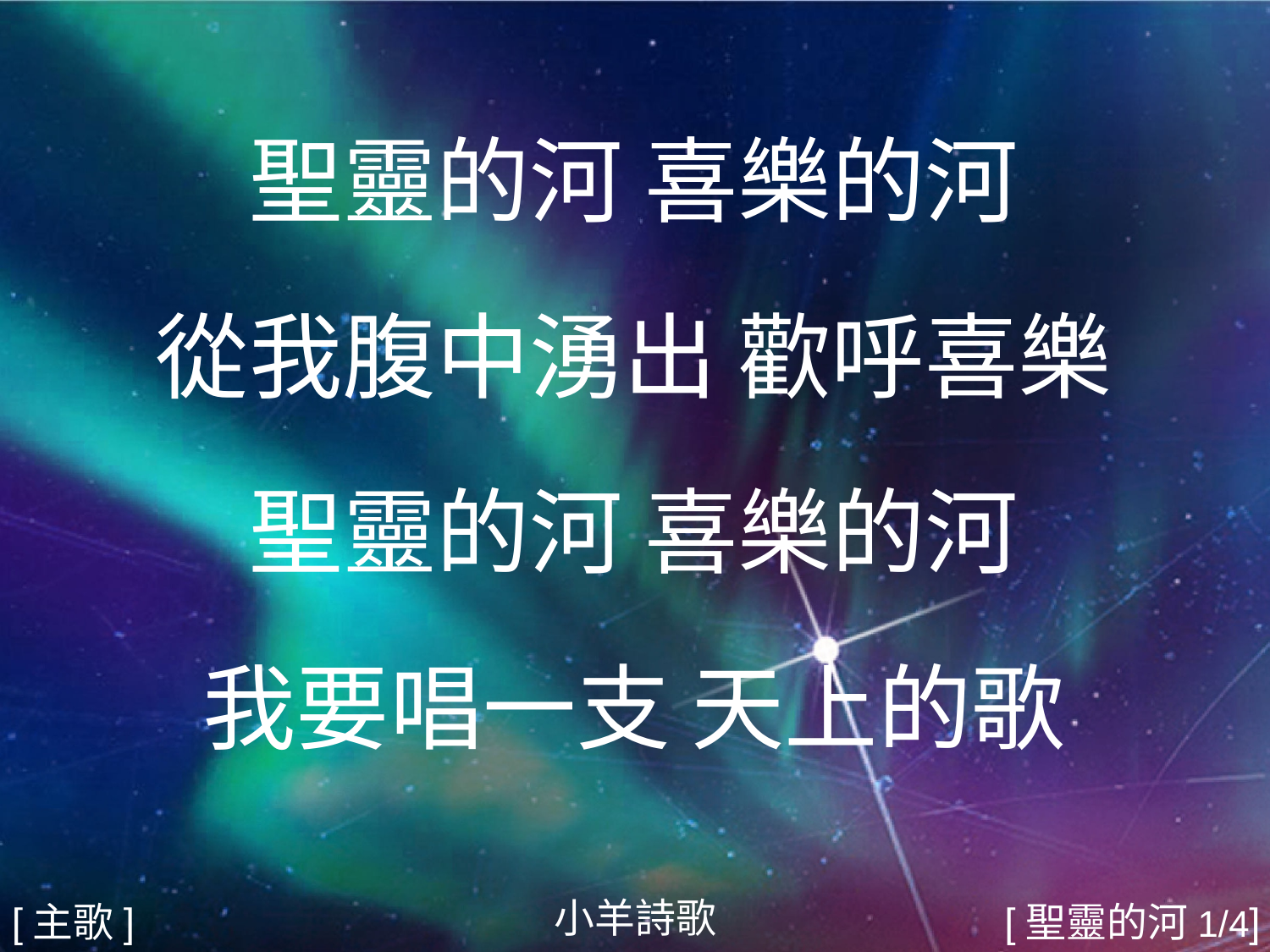

聖靈的河 喜樂的河

從我腹中湧出 歡呼喜樂

聖靈的河 喜樂的河

我要唱一支 天上的歌
#

小羊詩歌
[主歌]
[聖靈的河1/4]